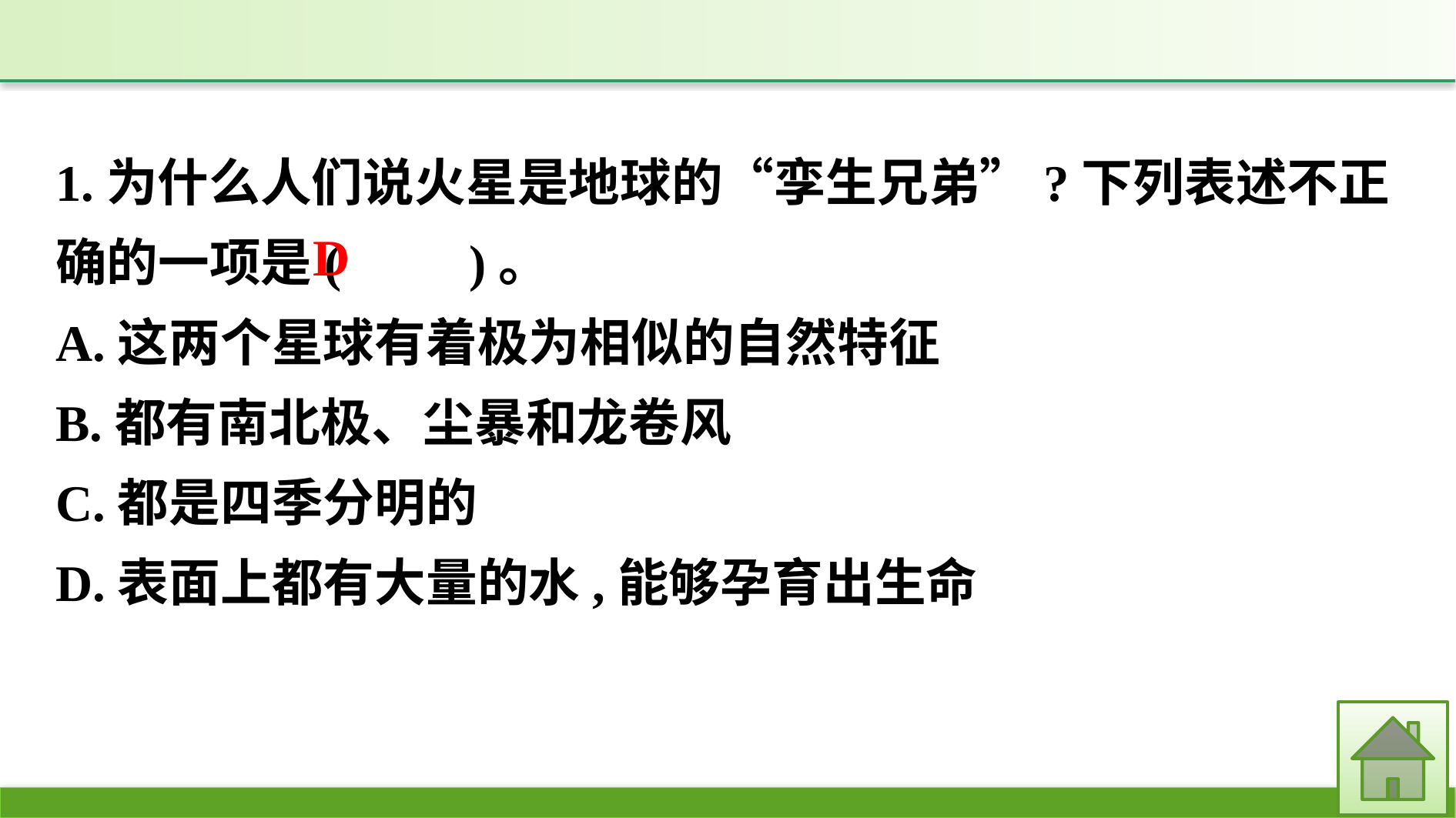

1.为什么人们说火星是地球的“孪生兄弟”?下列表述不正确的一项是(　　)。
A.这两个星球有着极为相似的自然特征
B.都有南北极、尘暴和龙卷风
C.都是四季分明的
D.表面上都有大量的水,能够孕育出生命
D